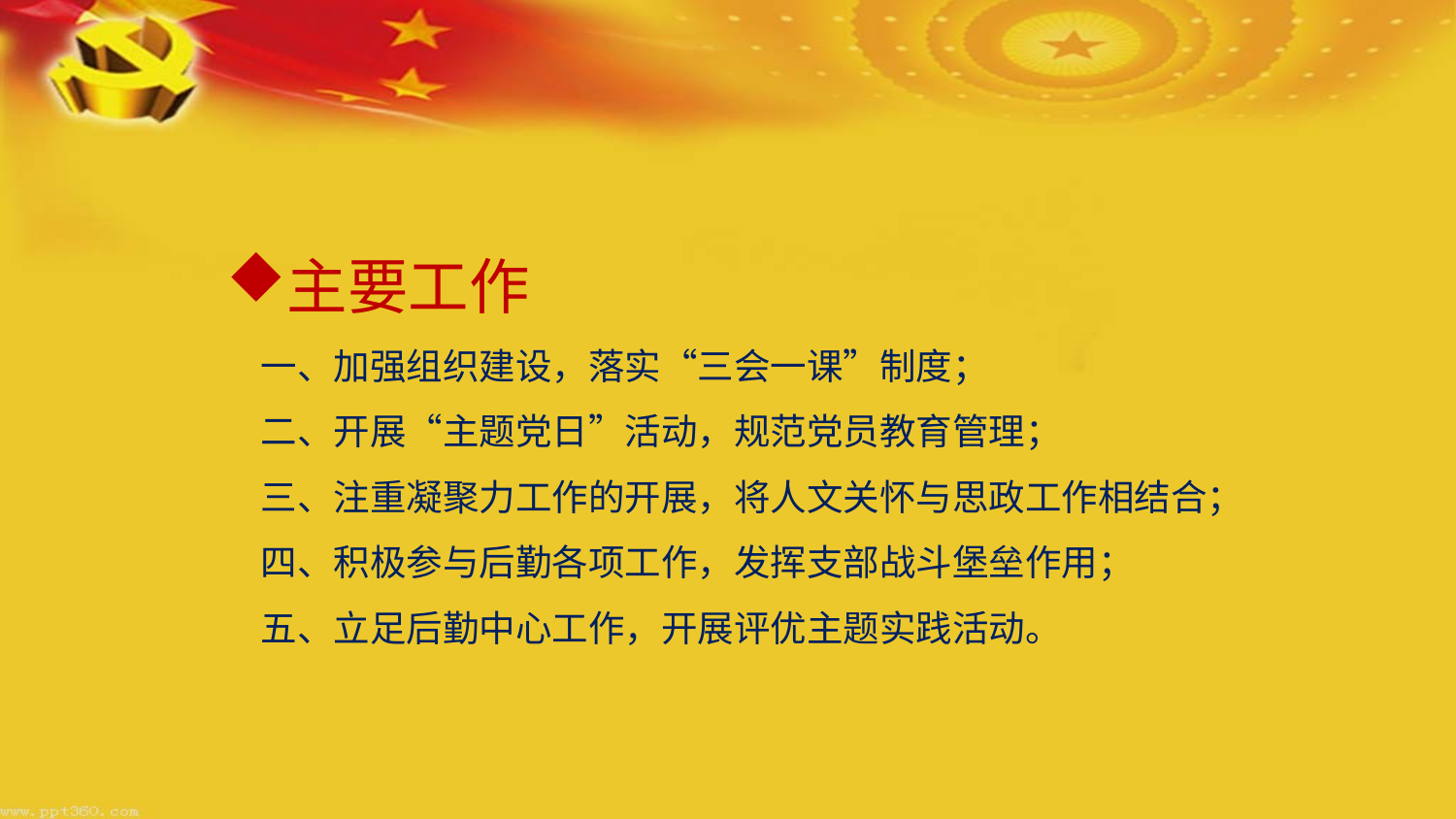

# 主要工作 一、加强组织建设，落实“三会一课”制度； 二、开展“主题党日”活动，规范党员教育管理； 三、注重凝聚力工作的开展，将人文关怀与思政工作相结合； 四、积极参与后勤各项工作，发挥支部战斗堡垒作用； 五、立足后勤中心工作，开展评优主题实践活动。